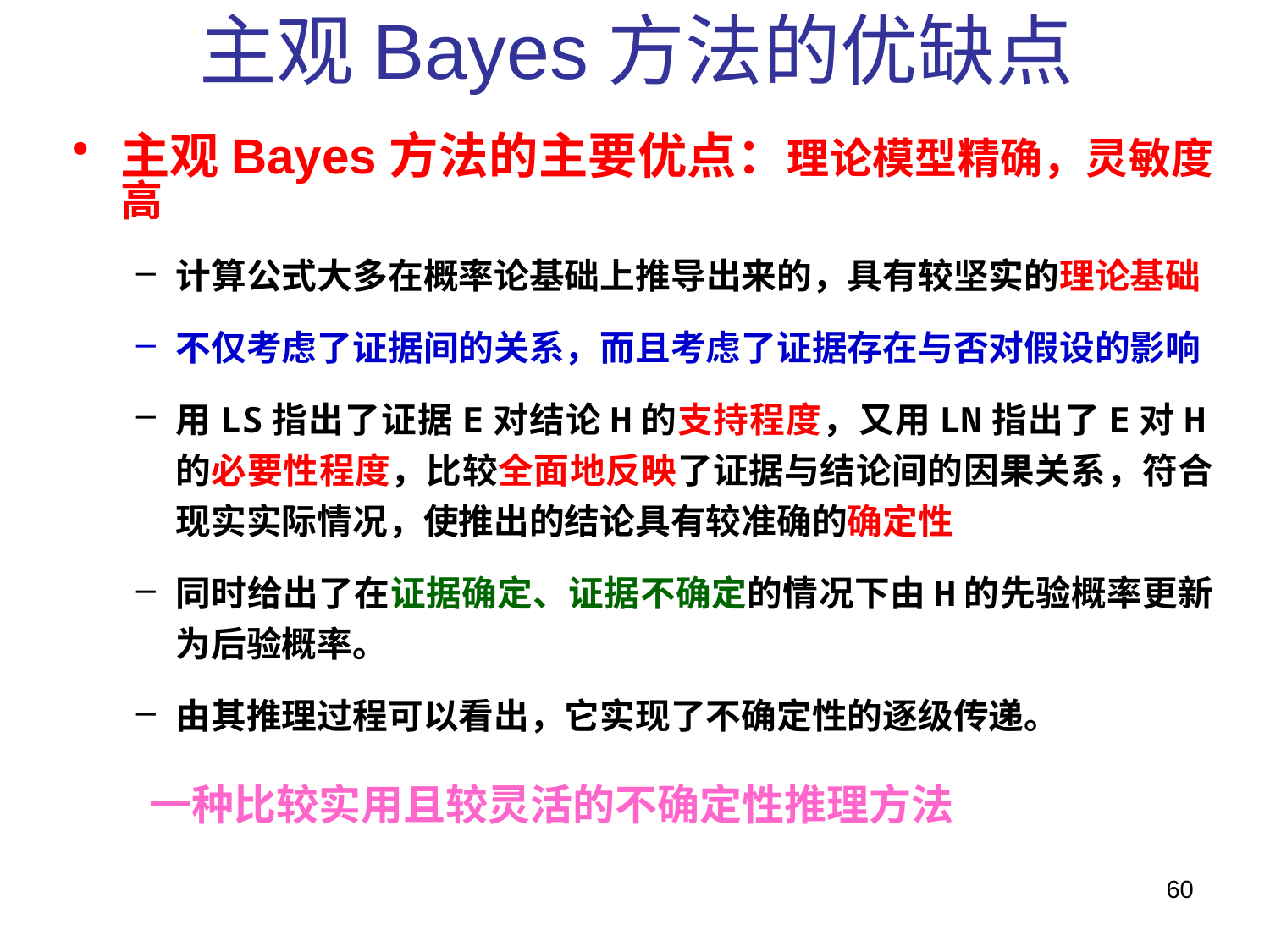

# 主观Bayes方法的优缺点
主观Bayes方法的主要优点：理论模型精确，灵敏度高
计算公式大多在概率论基础上推导出来的，具有较坚实的理论基础
不仅考虑了证据间的关系，而且考虑了证据存在与否对假设的影响
用LS指出了证据E对结论H的支持程度，又用LN指出了E对H的必要性程度，比较全面地反映了证据与结论间的因果关系，符合现实实际情况，使推出的结论具有较准确的确定性
同时给出了在证据确定、证据不确定的情况下由H的先验概率更新为后验概率。
由其推理过程可以看出，它实现了不确定性的逐级传递。
       一种比较实用且较灵活的不确定性推理方法
60